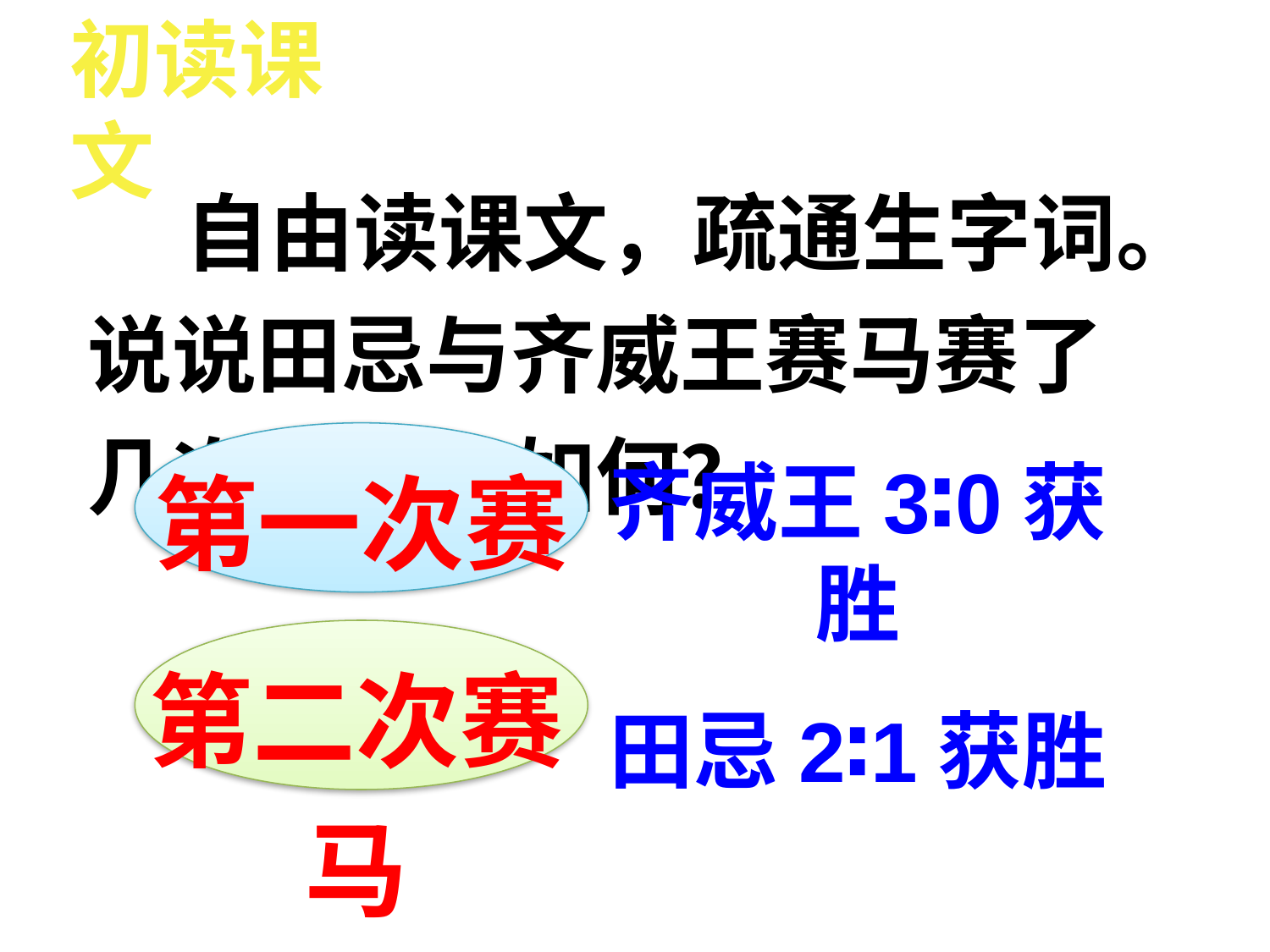

初读课文
    自由读课文，疏通生字词。说说田忌与齐威王赛马赛了几次？结果如何？

第一次赛马
齐威王3∶0获胜

第二次赛马
田忌2∶1获胜